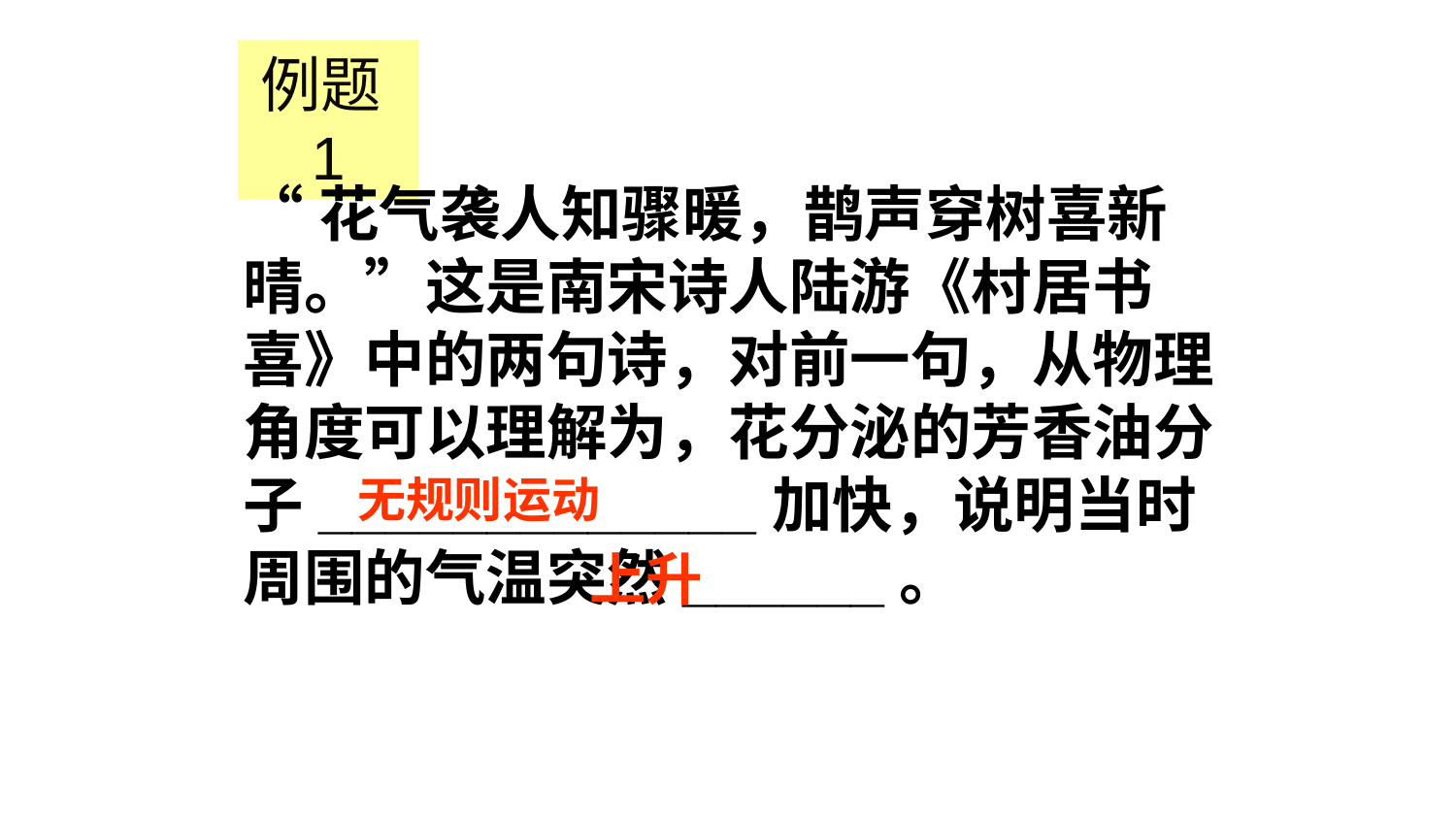

例题1
“花气袭人知骤暖，鹊声穿树喜新晴。”这是南宋诗人陆游《村居书喜》中的两句诗，对前一句，从物理角度可以理解为，花分泌的芳香油分子_____________加快，说明当时周围的气温突然______。
无规则运动
上升